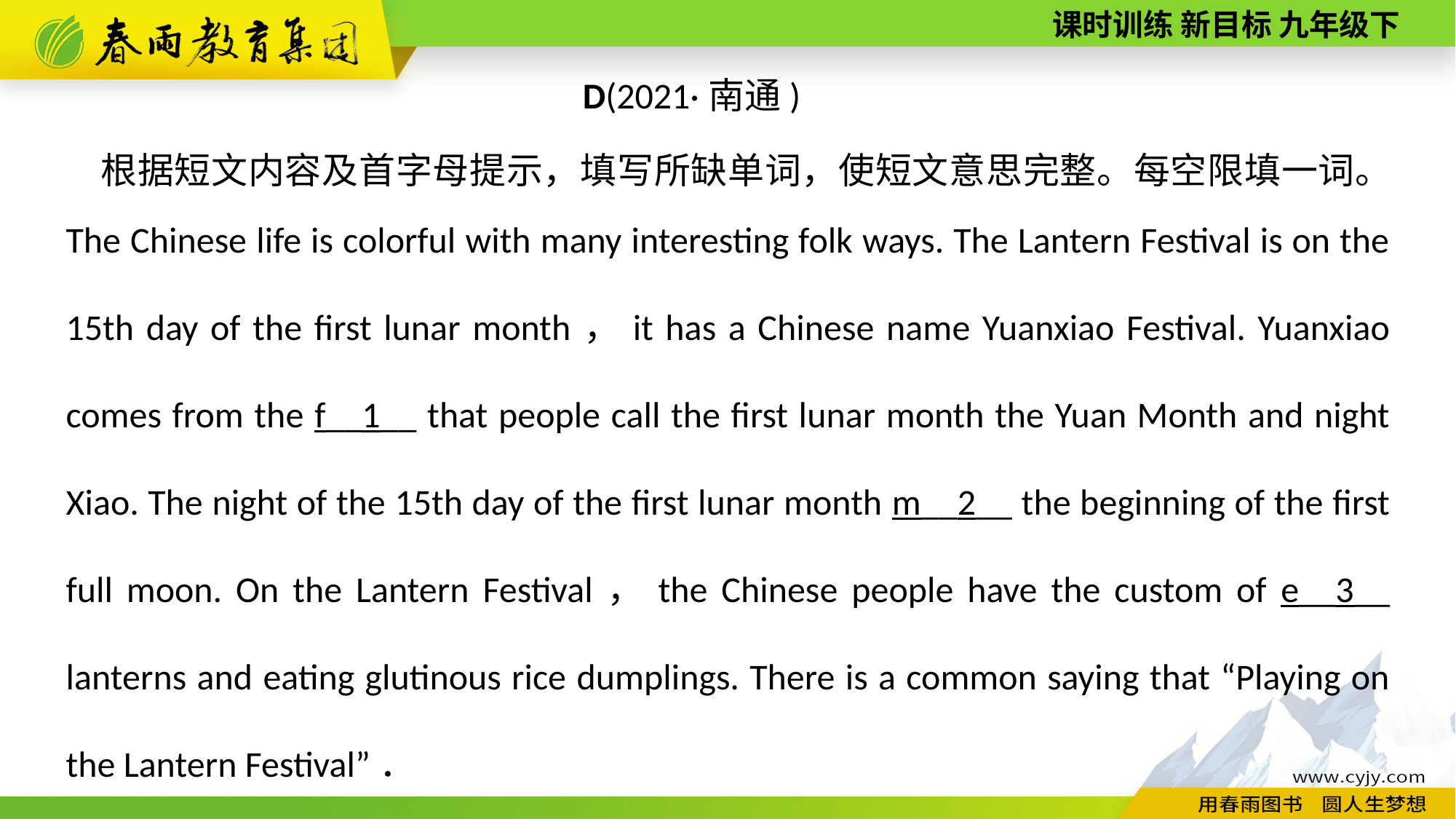

D(2021·南通)
根据短文内容及首字母提示，填写所缺单词，使短文意思完整。每空限填一词。
The Chinese life is colorful with many interesting folk ways. The Lantern Festival is on the 15th day of the first lunar month，it has a Chinese name Yuanxiao Festival. Yuanxiao comes from the f__1__ that people call the first lunar month the Yuan Month and night Xiao. The night of the 15th day of the first lunar month m__2__ the beginning of the first full moon. On the Lantern Festival，the Chinese people have the custom of e__3__ lanterns and eating glutinous rice dumplings. There is a common saying that “Playing on the Lantern Festival”．